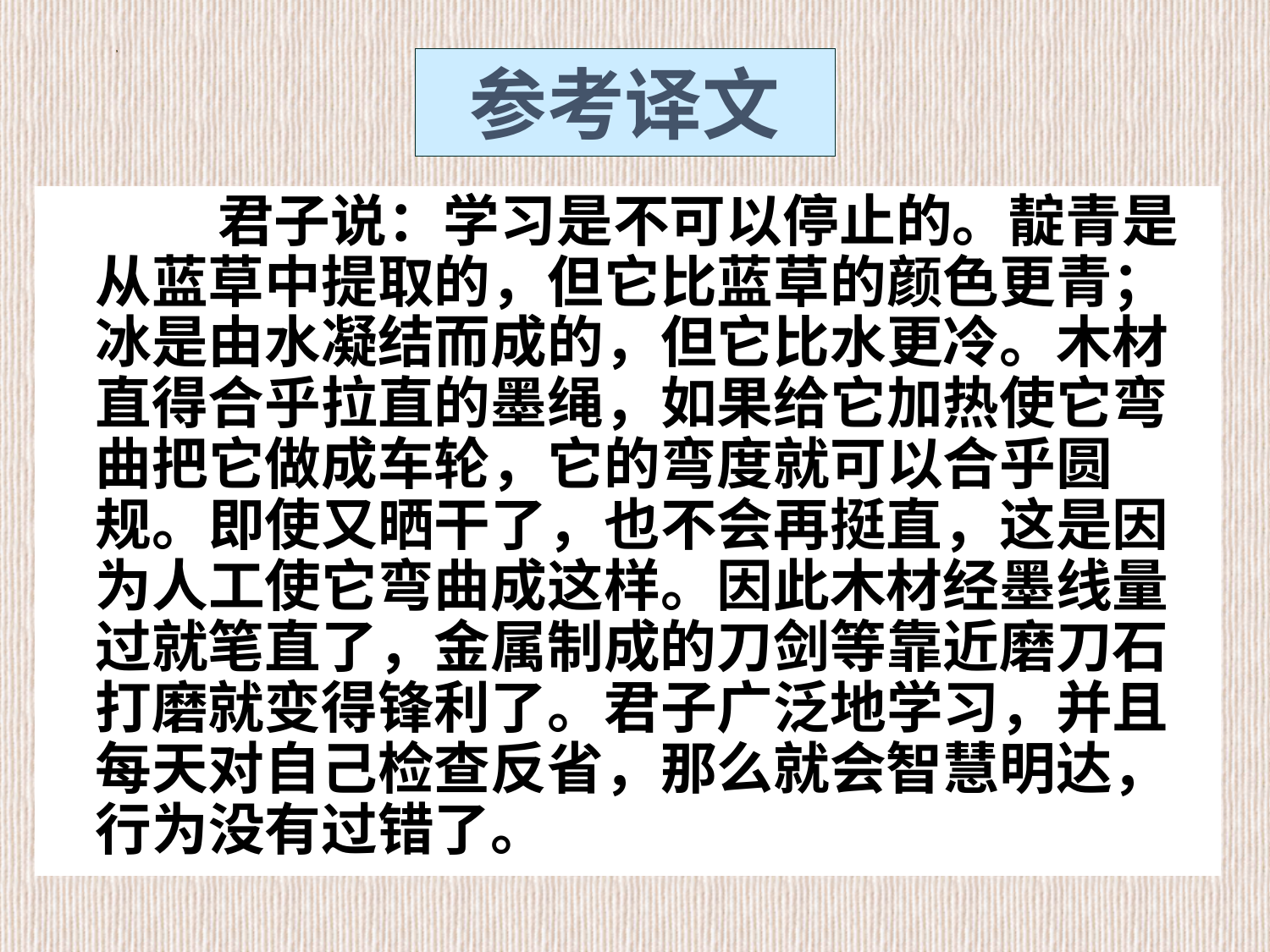

参考译文
          君子说：学习是不可以停止的。靛青是从蓝草中提取的，但它比蓝草的颜色更青；冰是由水凝结而成的，但它比水更冷。木材直得合乎拉直的墨绳，如果给它加热使它弯曲把它做成车轮，它的弯度就可以合乎圆规。即使又晒干了，也不会再挺直，这是因为人工使它弯曲成这样。因此木材经墨线量过就笔直了，金属制成的刀剑等靠近磨刀石打磨就变得锋利了。君子广泛地学习，并且每天对自己检查反省，那么就会智慧明达，行为没有过错了。